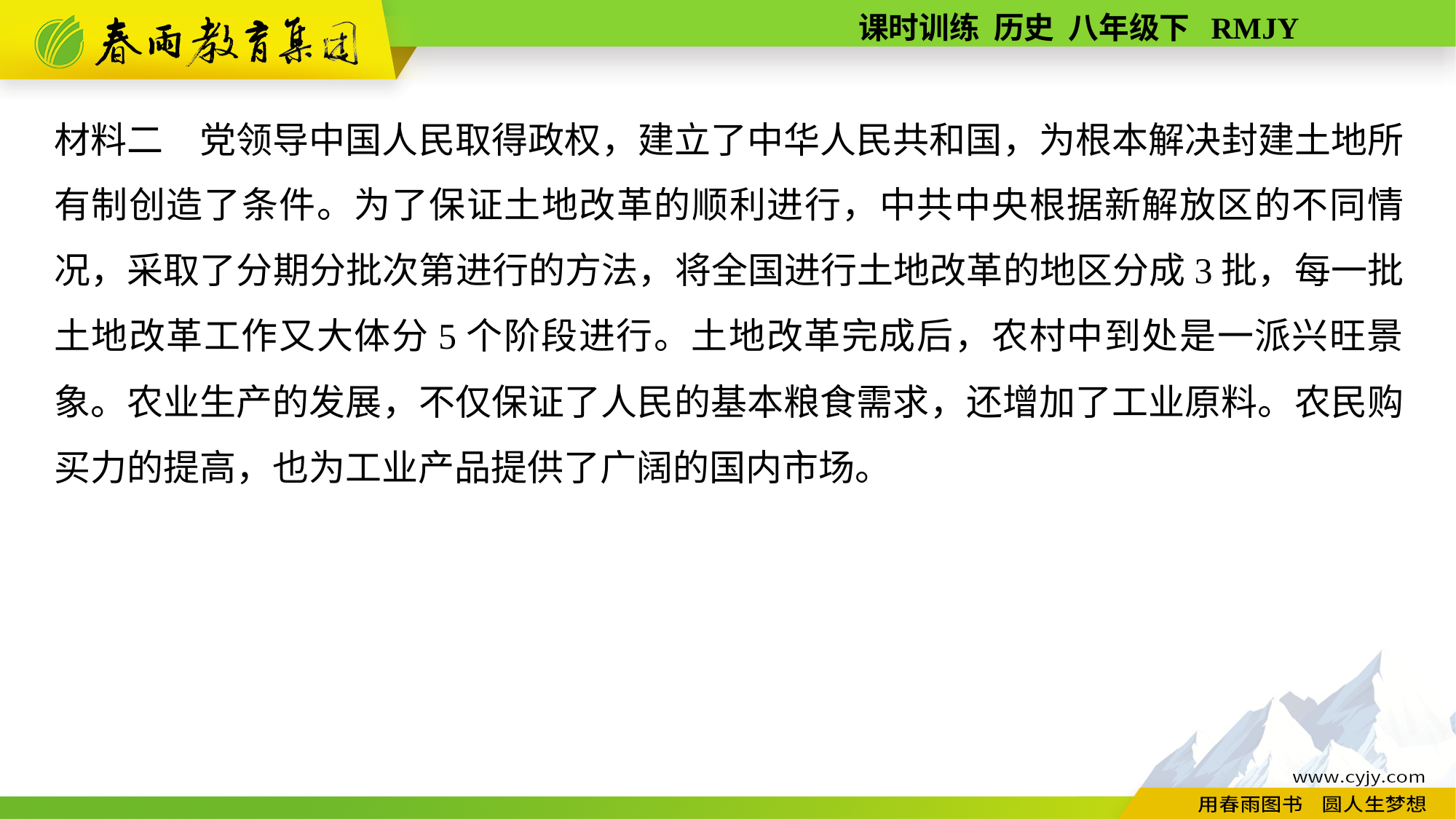

材料二　党领导中国人民取得政权，建立了中华人民共和国，为根本解决封建土地所有制创造了条件。为了保证土地改革的顺利进行，中共中央根据新解放区的不同情况，采取了分期分批次第进行的方法，将全国进行土地改革的地区分成3批，每一批土地改革工作又大体分5个阶段进行。土地改革完成后，农村中到处是一派兴旺景象。农业生产的发展，不仅保证了人民的基本粮食需求，还增加了工业原料。农民购买力的提高，也为工业产品提供了广阔的国内市场。